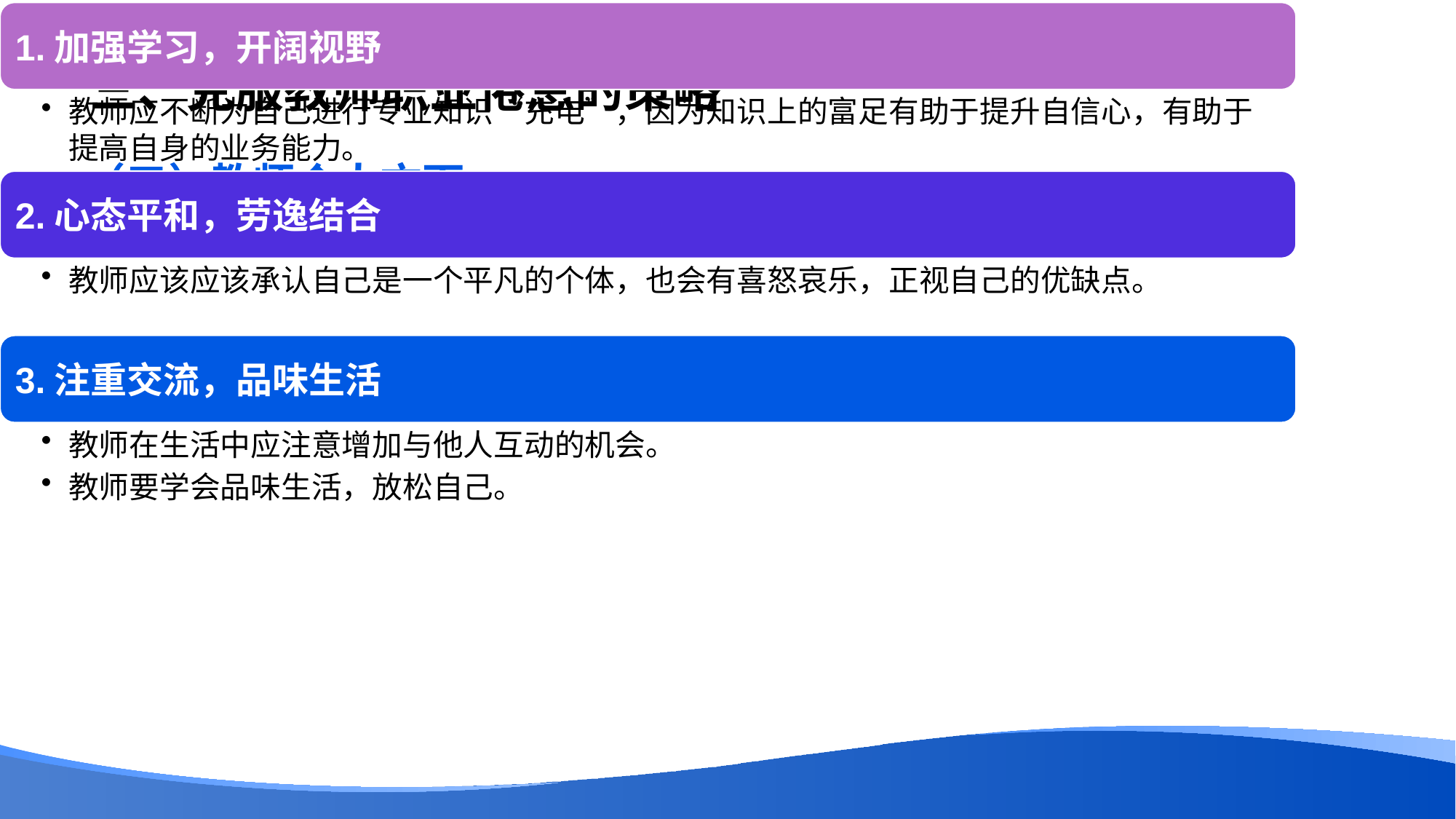

# 三、克服教师职业倦怠的策略
（三）教师个人方面
1.加强学习，开阔视野
教师应不断为自己进行专业知识“充电”，因为知识上的富足有助于提升自信心，有助于提高自身的业务能力。
2.心态平和，劳逸结合
教师应该应该承认自己是一个平凡的个体，也会有喜怒哀乐，正视自己的优缺点。
3.注重交流，品味生活
教师在生活中应注意增加与他人互动的机会。
教师要学会品味生活，放松自己。